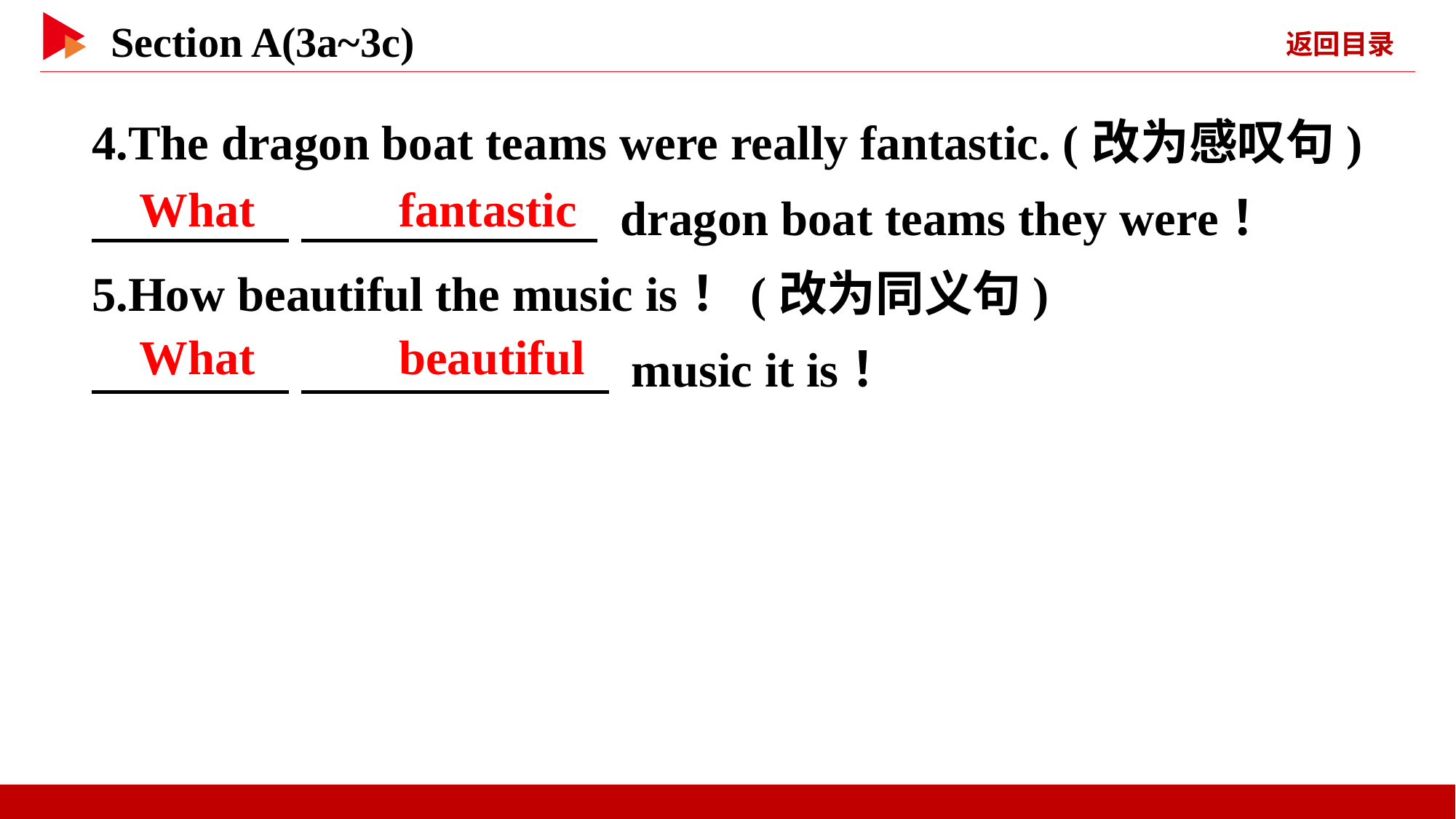

4.The dragon boat teams were really fantastic. (改为感叹句)
　         　 　                  　 dragon boat teams they were！
5.How beautiful the music is！(改为同义句)
　         　 　                   　 music it is！
What 　 　fantastic
What 　 　beautiful